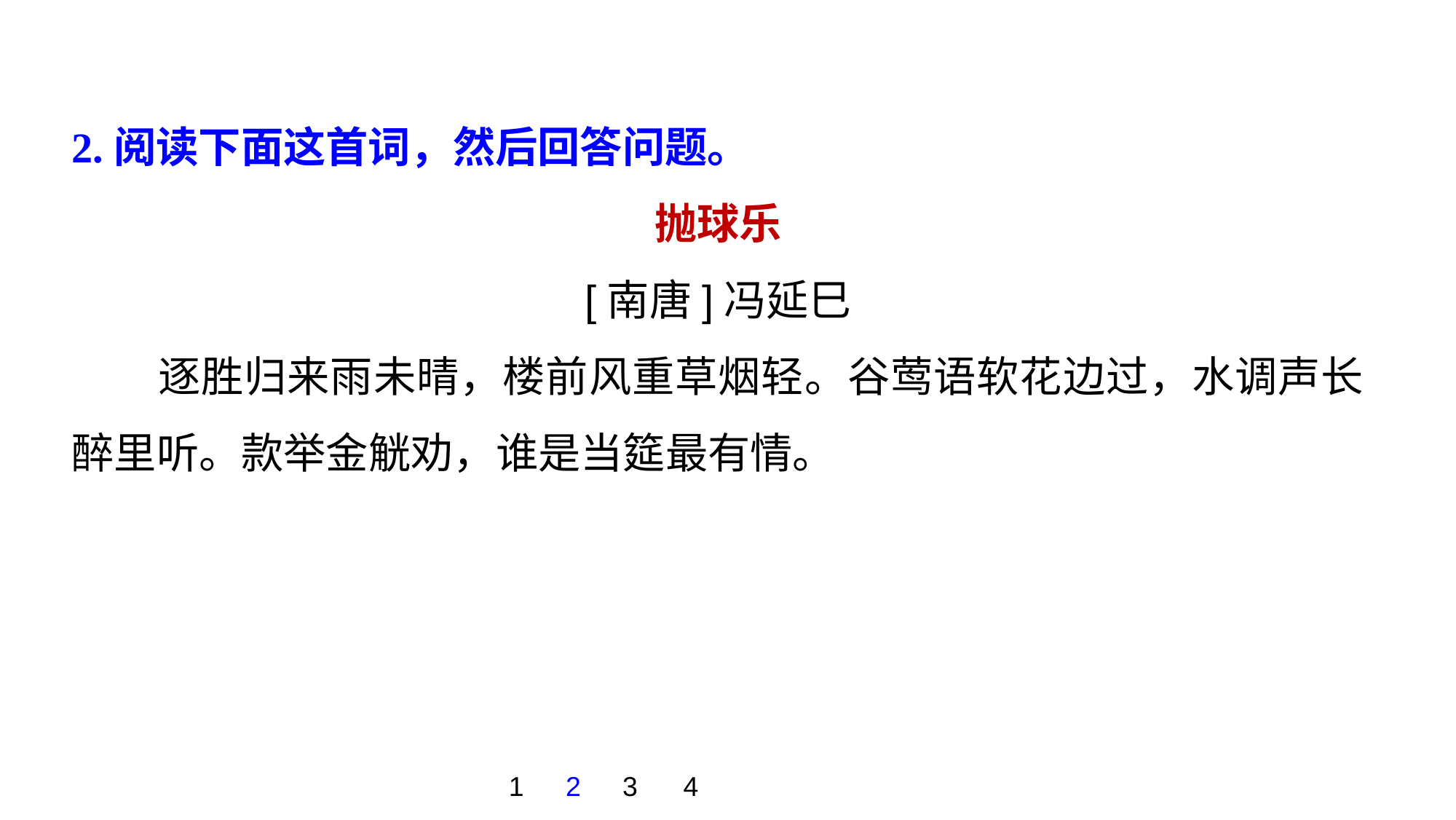

2.阅读下面这首词，然后回答问题。
抛球乐
[南唐]冯延巳
逐胜归来雨未晴，楼前风重草烟轻。谷莺语软花边过，水调声长醉里听。款举金觥劝，谁是当筵最有情。
1
2
3
4